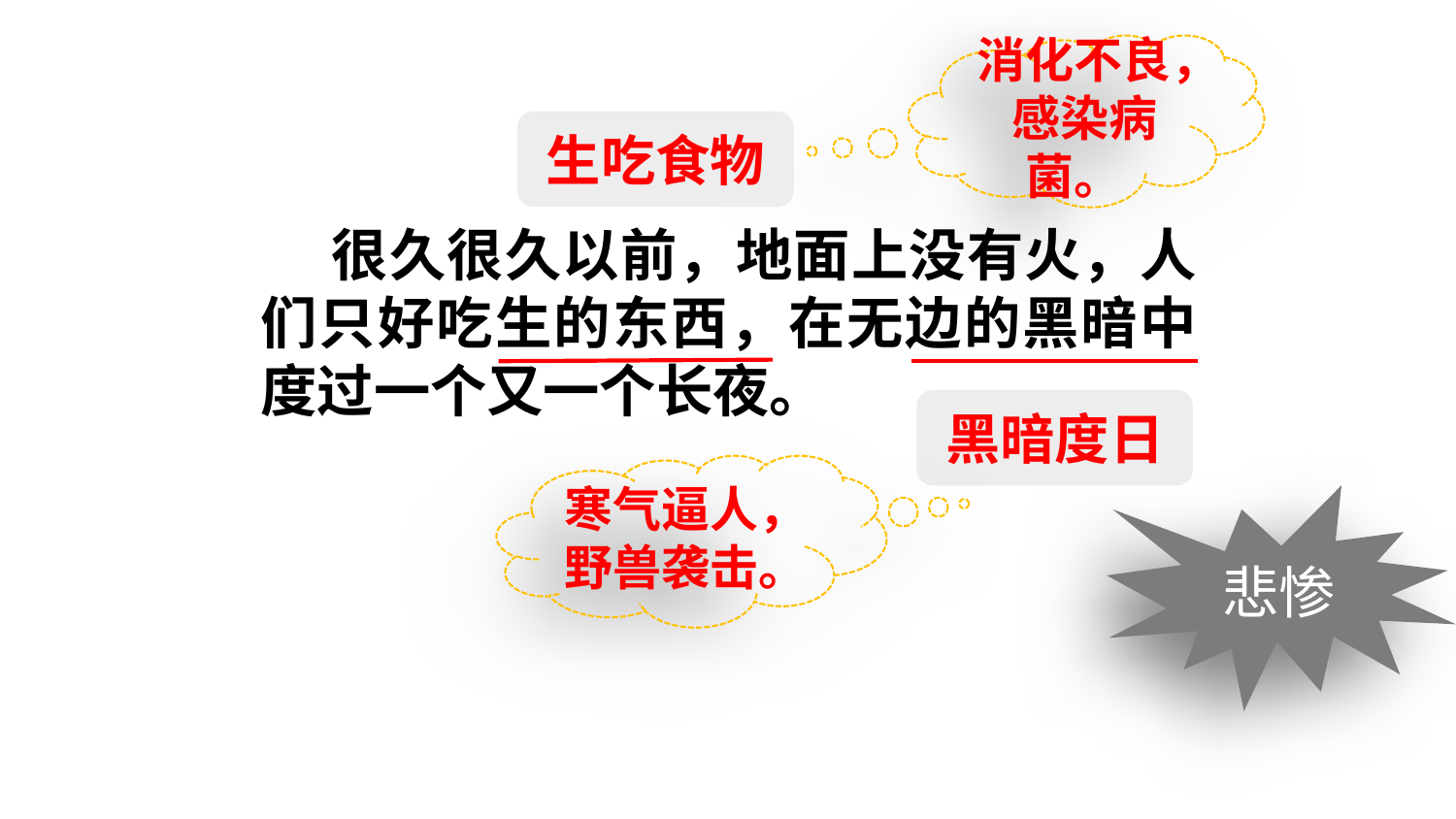

消化不良，  感染病菌。
生吃食物
    很久很久以前，地面上没有火，人们只好吃生的东西，在无边的黑暗中度过一个又一个长夜。
黑暗度日
寒气逼人，野兽袭击。
悲惨